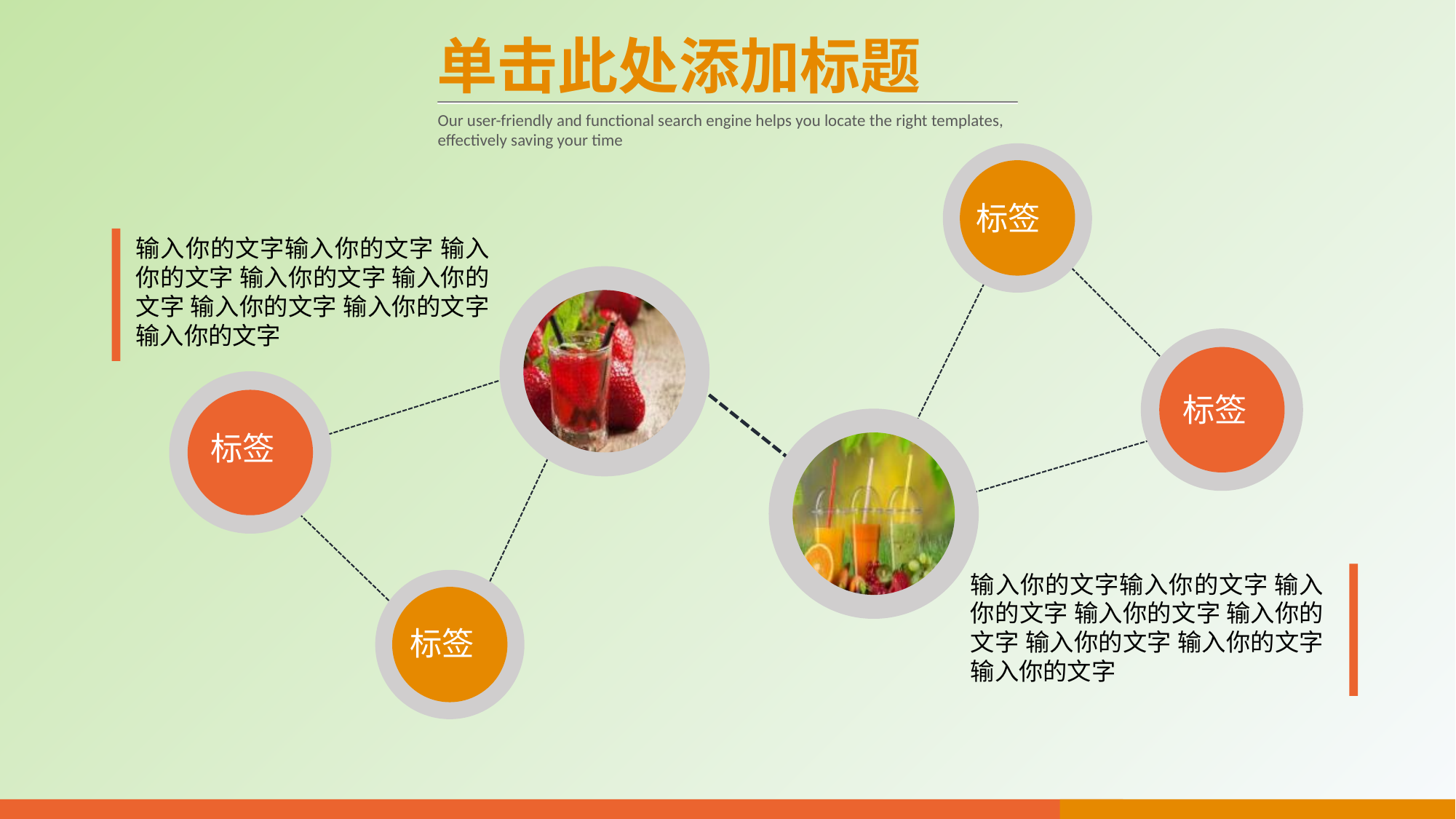

单击此处添加标题
Our user-friendly and functional search engine helps you locate the right templates, effectively saving your time

标签
输入你的文字输入你的文字 输入你的文字 输入你的文字 输入你的文字 输入你的文字 输入你的文字 输入你的文字

标签
标签
输入你的文字输入你的文字 输入你的文字 输入你的文字 输入你的文字 输入你的文字 输入你的文字 输入你的文字

标签